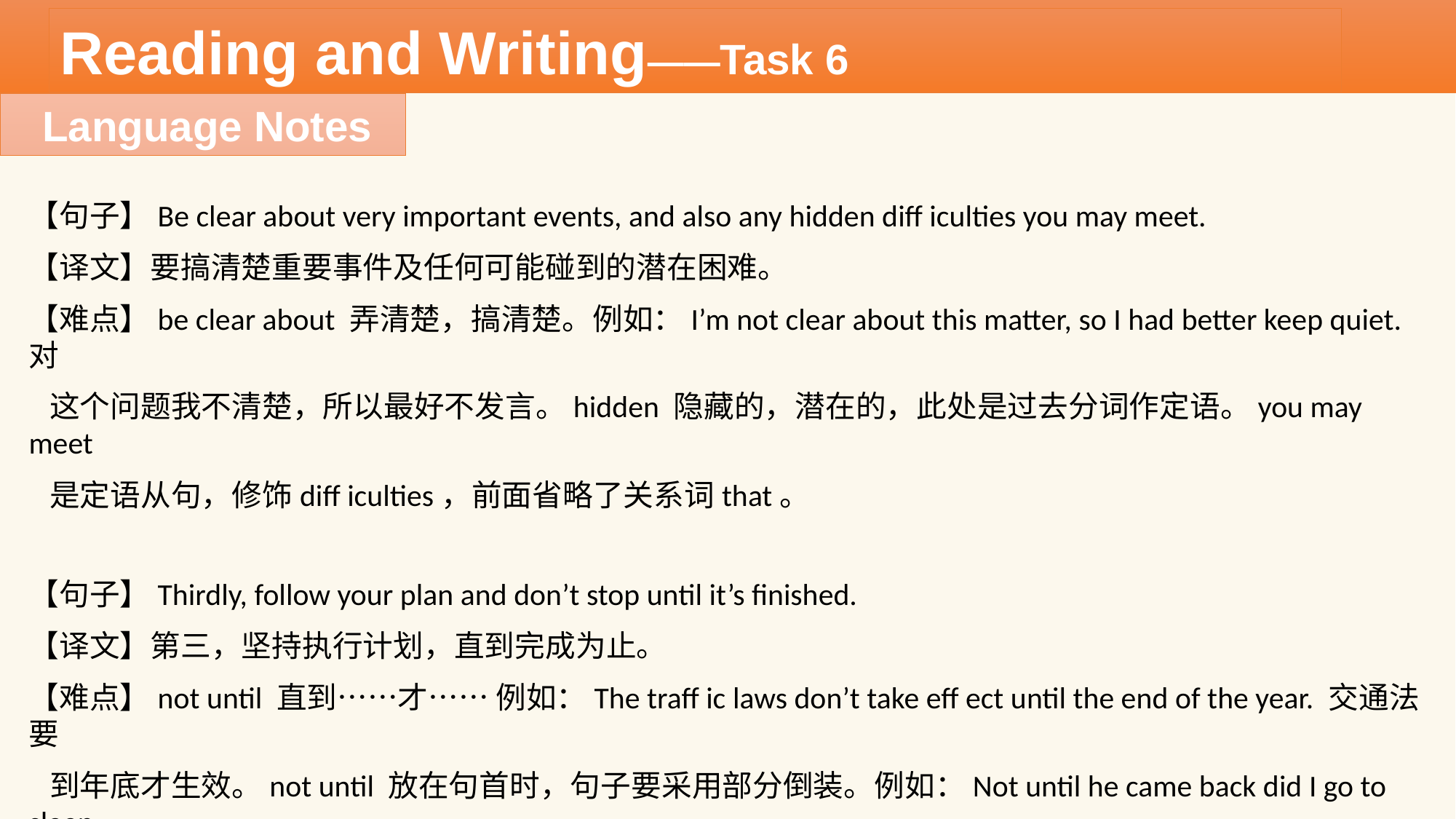

Reading and Writing——Task 6
Language Notes
【句子】Be clear about very important events, and also any hidden diff iculties you may meet.
【译文】要搞清楚重要事件及任何可能碰到的潜在困难。
【难点】be clear about 弄清楚，搞清楚。例如：I’m not clear about this matter, so I had better keep quiet. 对
  这个问题我不清楚，所以最好不发言。hidden 隐藏的，潜在的，此处是过去分词作定语。you may meet
  是定语从句，修饰diff iculties，前面省略了关系词that。

【句子】Thirdly, follow your plan and don’t stop until it’s finished.
【译文】第三，坚持执行计划，直到完成为止。
【难点】not until 直到……才…… 例如：The traff ic laws don’t take eff ect until the end of the year. 交通法要
  到年底才生效。not until 放在句首时，句子要采用部分倒装。例如：Not until he came back did I go to sleep.
  我一直等到他回来才睡觉。